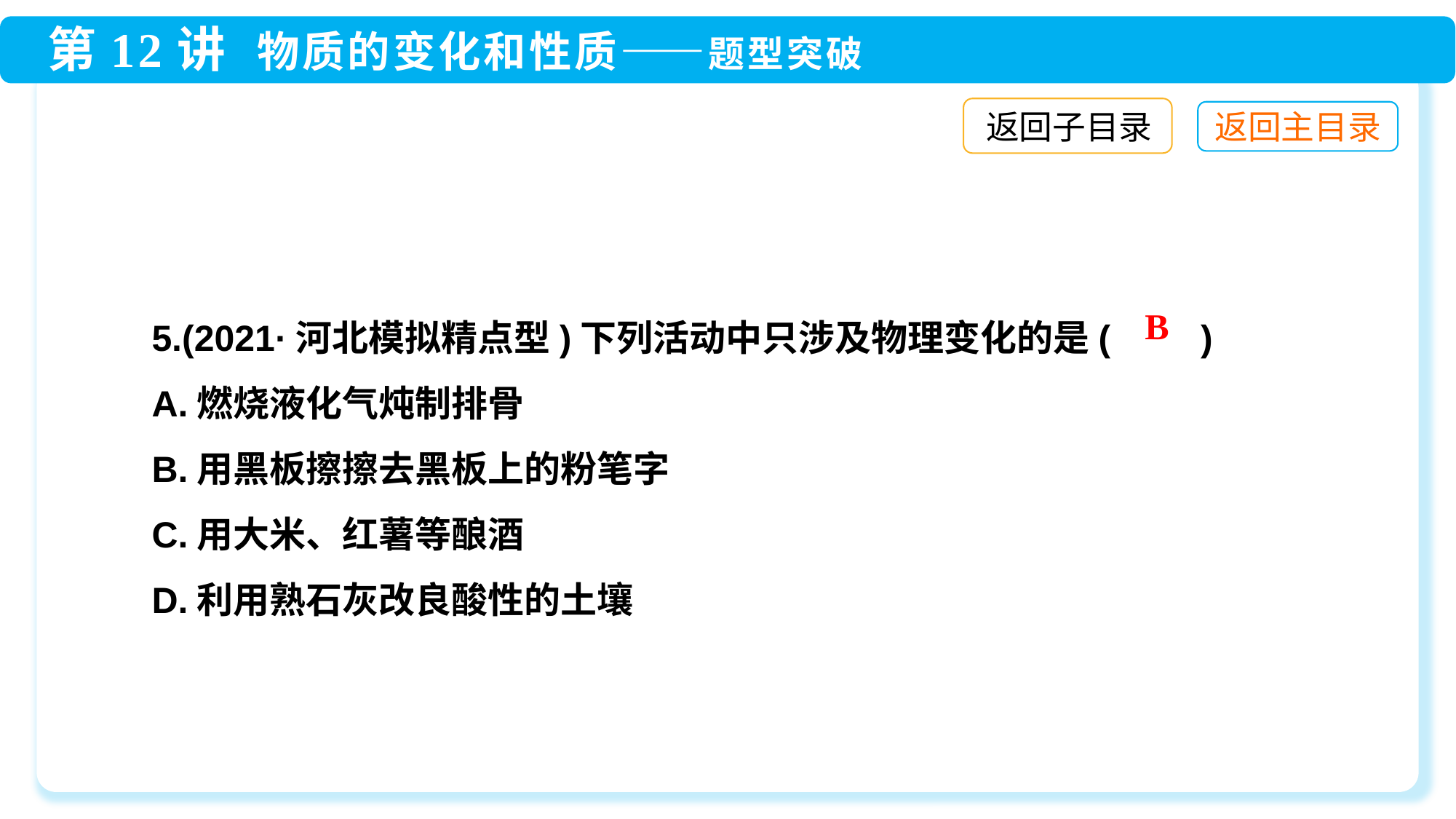

返回子目录
5.(2021·河北模拟精点型)下列活动中只涉及物理变化的是(　　)
A.燃烧液化气炖制排骨
B.用黑板擦擦去黑板上的粉笔字
C.用大米、红薯等酿酒
D.利用熟石灰改良酸性的土壤
B